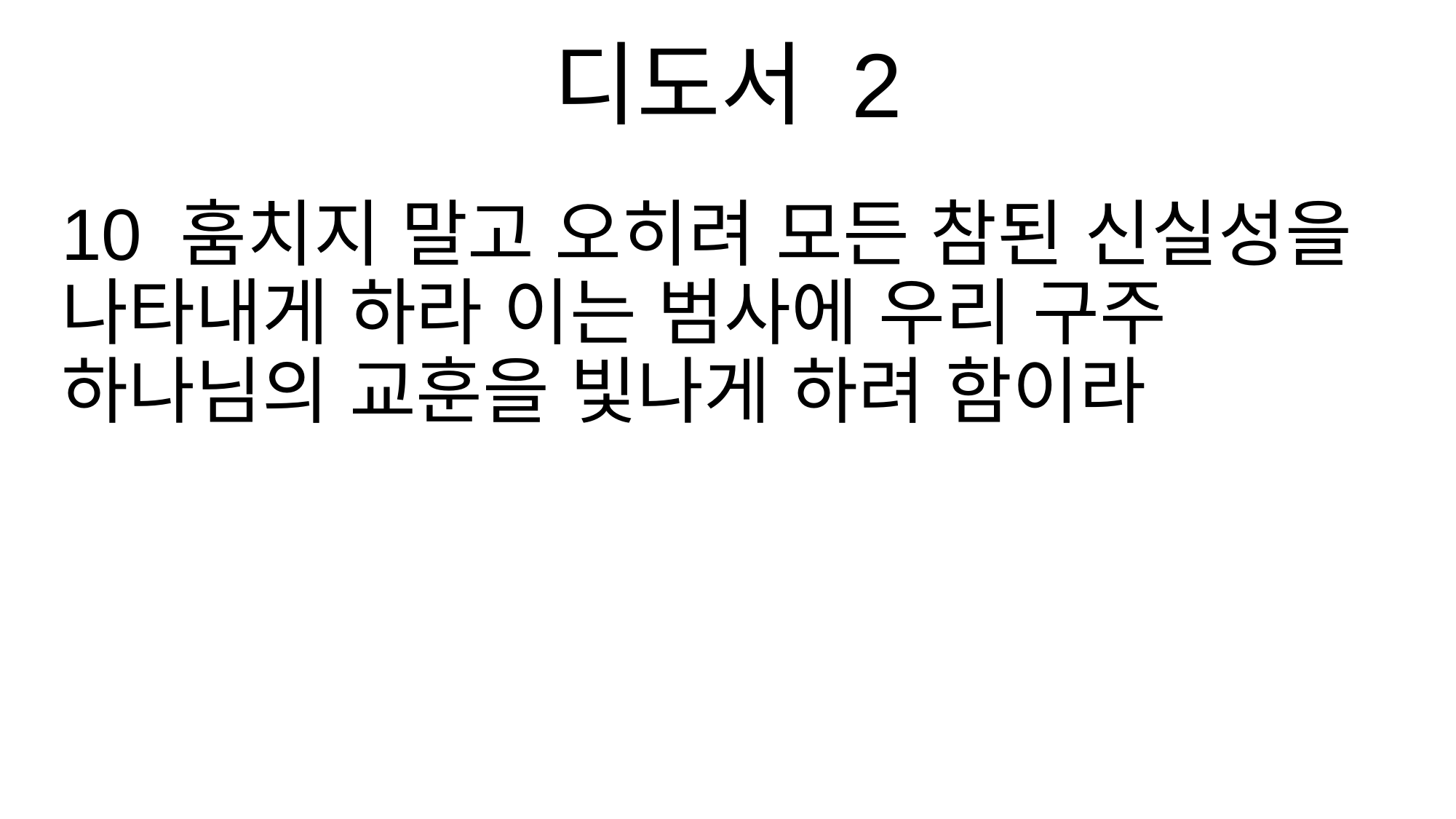

디도서 2
10 훔치지 말고 오히려 모든 참된 신실성을 나타내게 하라 이는 범사에 우리 구주 하나님의 교훈을 빛나게 하려 함이라